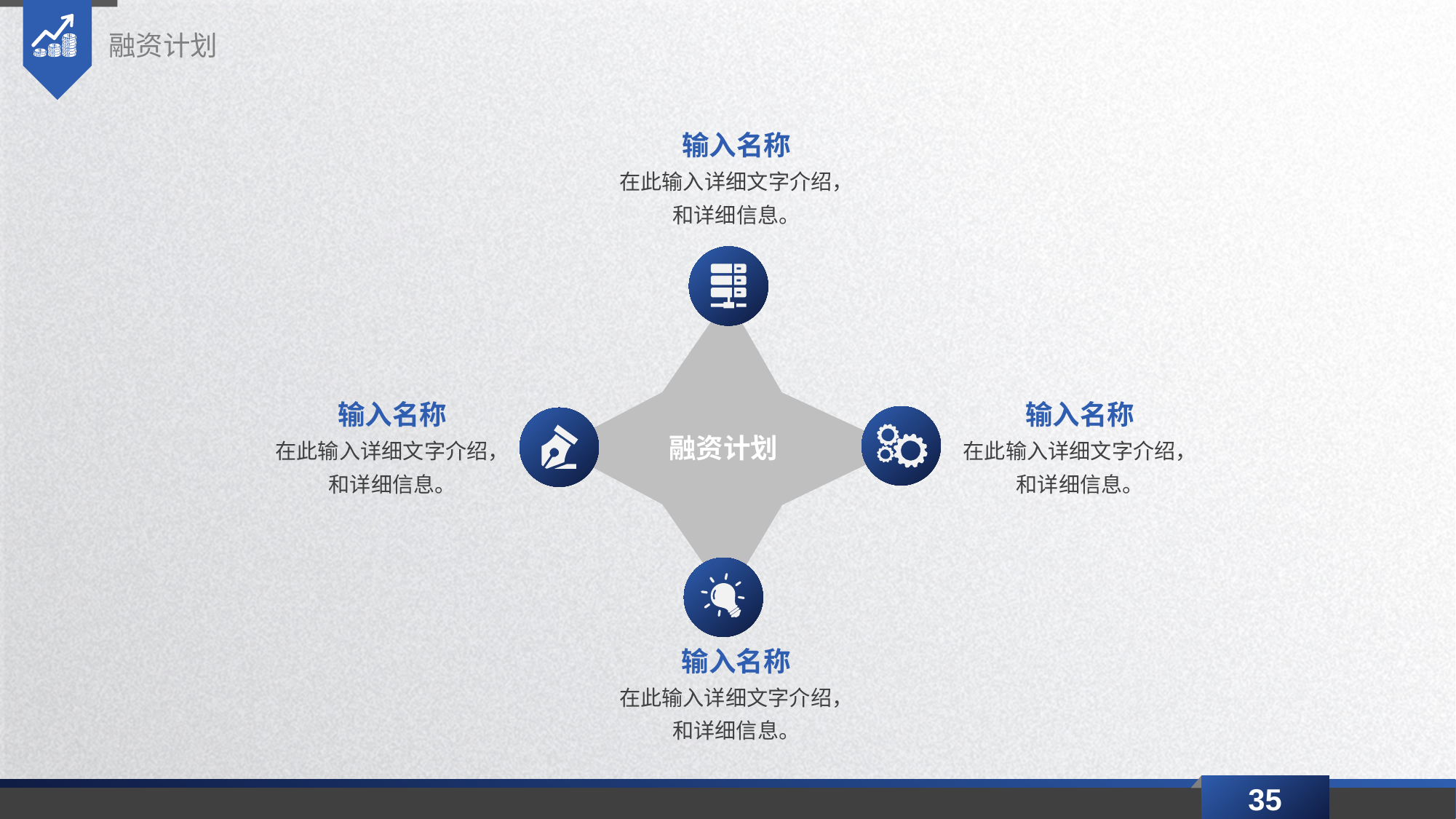

融资计划
输入名称
在此输入详细文字介绍，
和详细信息。

输入名称
在此输入详细文字介绍，
和详细信息。
输入名称
在此输入详细文字介绍，
和详细信息。

融资计划

输入名称
在此输入详细文字介绍，
和详细信息。

35